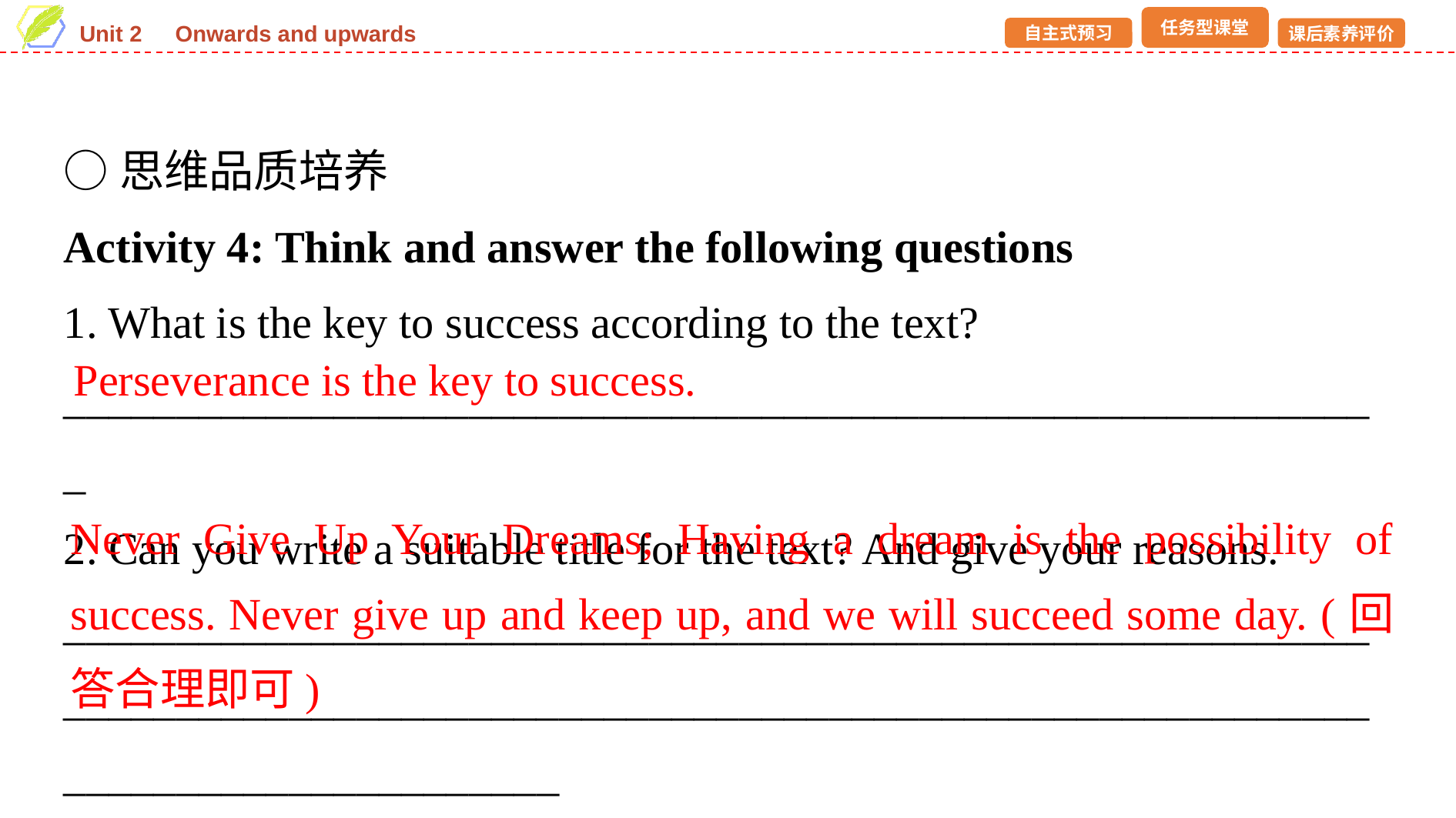

○思维品质培养
Activity 4: Think and answer the following questions
1. What is the key to success according to the text?
___________________________________________________________
2. Can you write a suitable title for the text? And give your reasons.
__________________________________________________________________________________________________________________________________________
Perseverance is the key to success.
Never Give Up Your Dreams; Having a dream is the possibility of success. Never give up and keep up, and we will succeed some day. (回答合理即可)